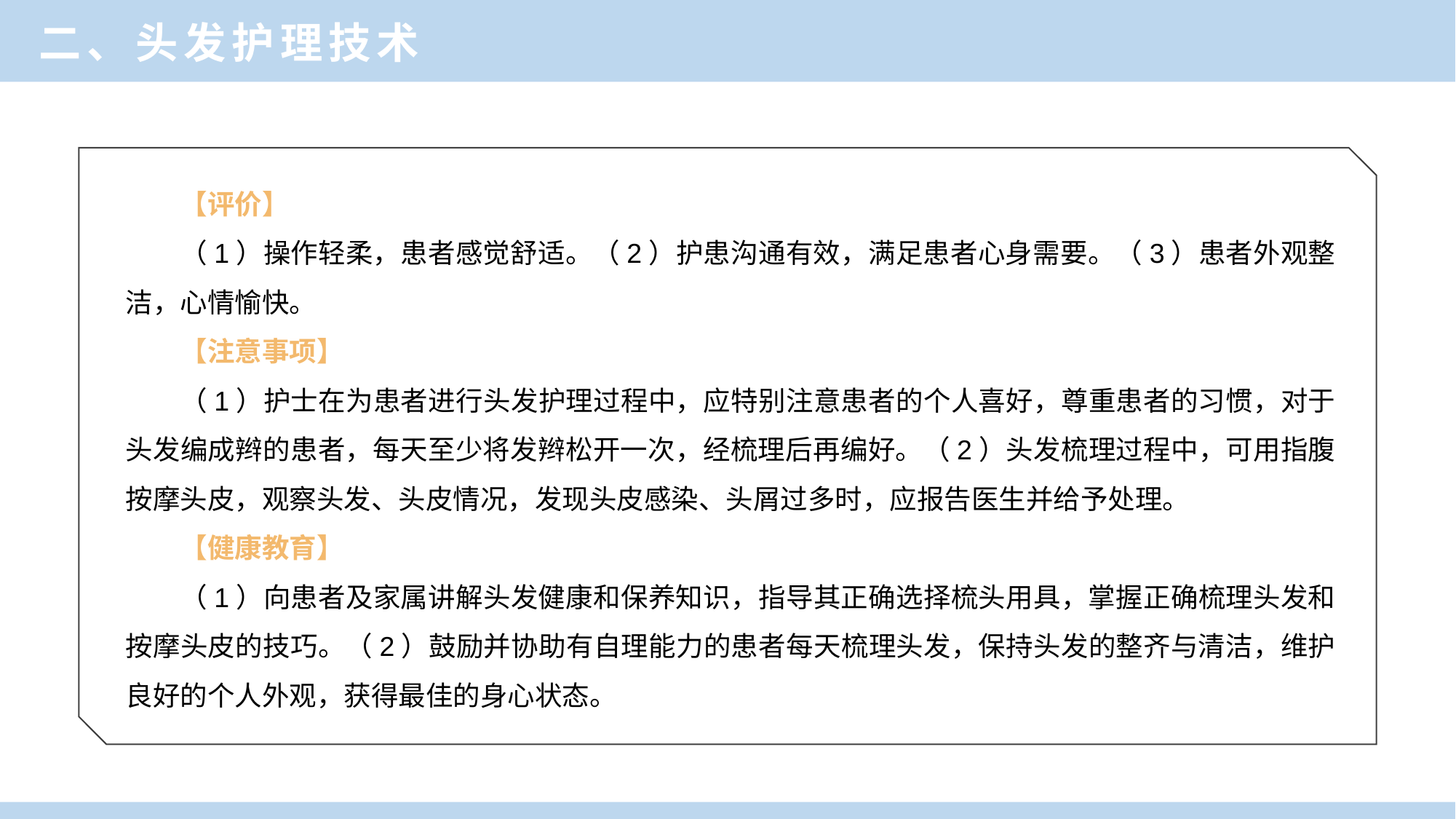

二、头发护理技术

【评价】
（1）操作轻柔，患者感觉舒适。（2）护患沟通有效，满足患者心身需要。（3）患者外观整洁，心情愉快。
【注意事项】
（1）护士在为患者进行头发护理过程中，应特别注意患者的个人喜好，尊重患者的习惯，对于头发编成辫的患者，每天至少将发辫松开一次，经梳理后再编好。（2）头发梳理过程中，可用指腹按摩头皮，观察头发、头皮情况，发现头皮感染、头屑过多时，应报告医生并给予处理。
【健康教育】
（1）向患者及家属讲解头发健康和保养知识，指导其正确选择梳头用具，掌握正确梳理头发和按摩头皮的技巧。（2）鼓励并协助有自理能力的患者每天梳理头发，保持头发的整齐与清洁，维护良好的个人外观，获得最佳的身心状态。